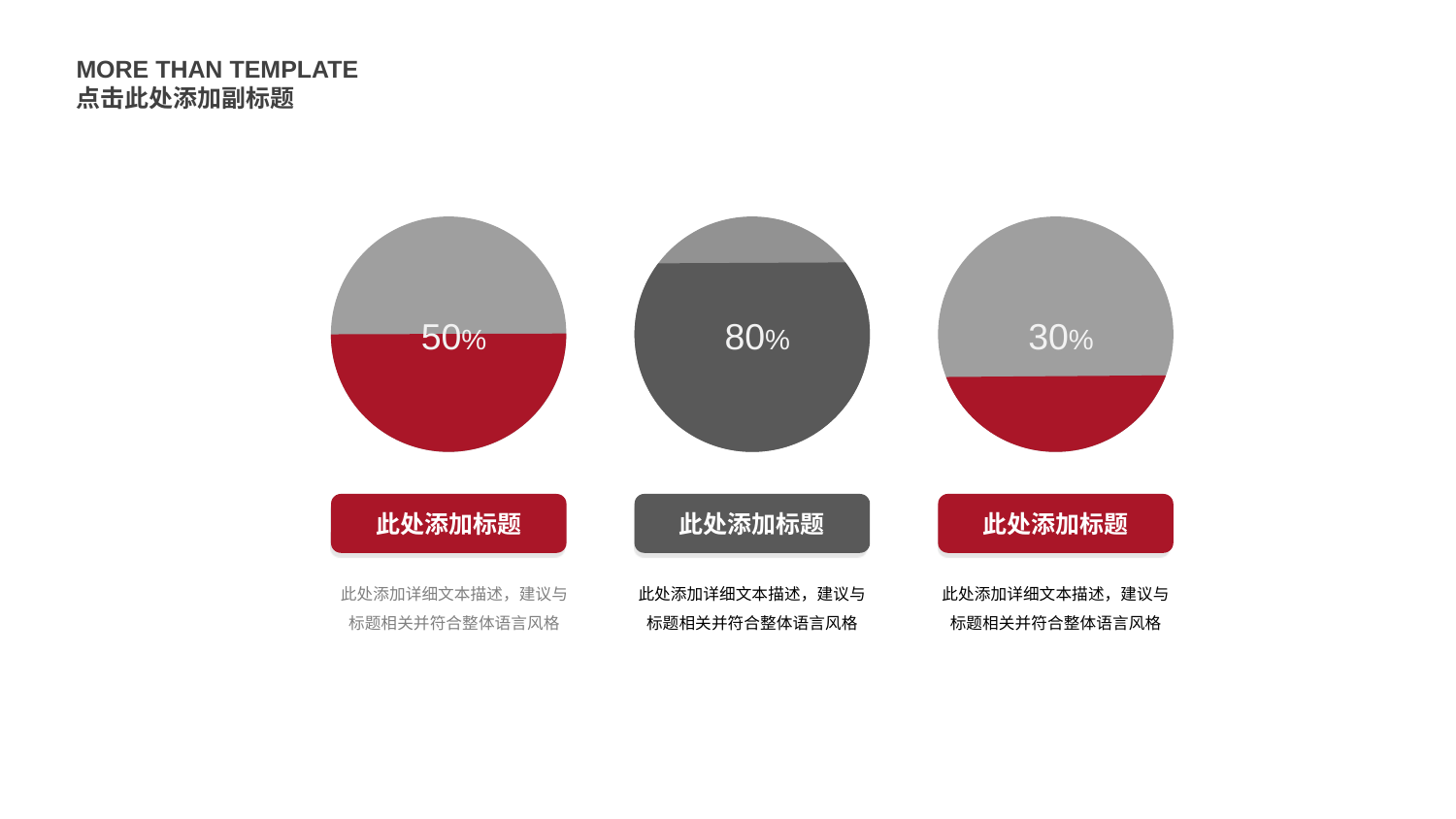

MORE THAN TEMPLATE
点击此处添加副标题

50%
50

80%

30%
此处添加标题
此处添加标题
此处添加标题
此处添加详细文本描述，建议与标题相关并符合整体语言风格
此处添加详细文本描述，建议与标题相关并符合整体语言风格
此处添加详细文本描述，建议与标题相关并符合整体语言风格